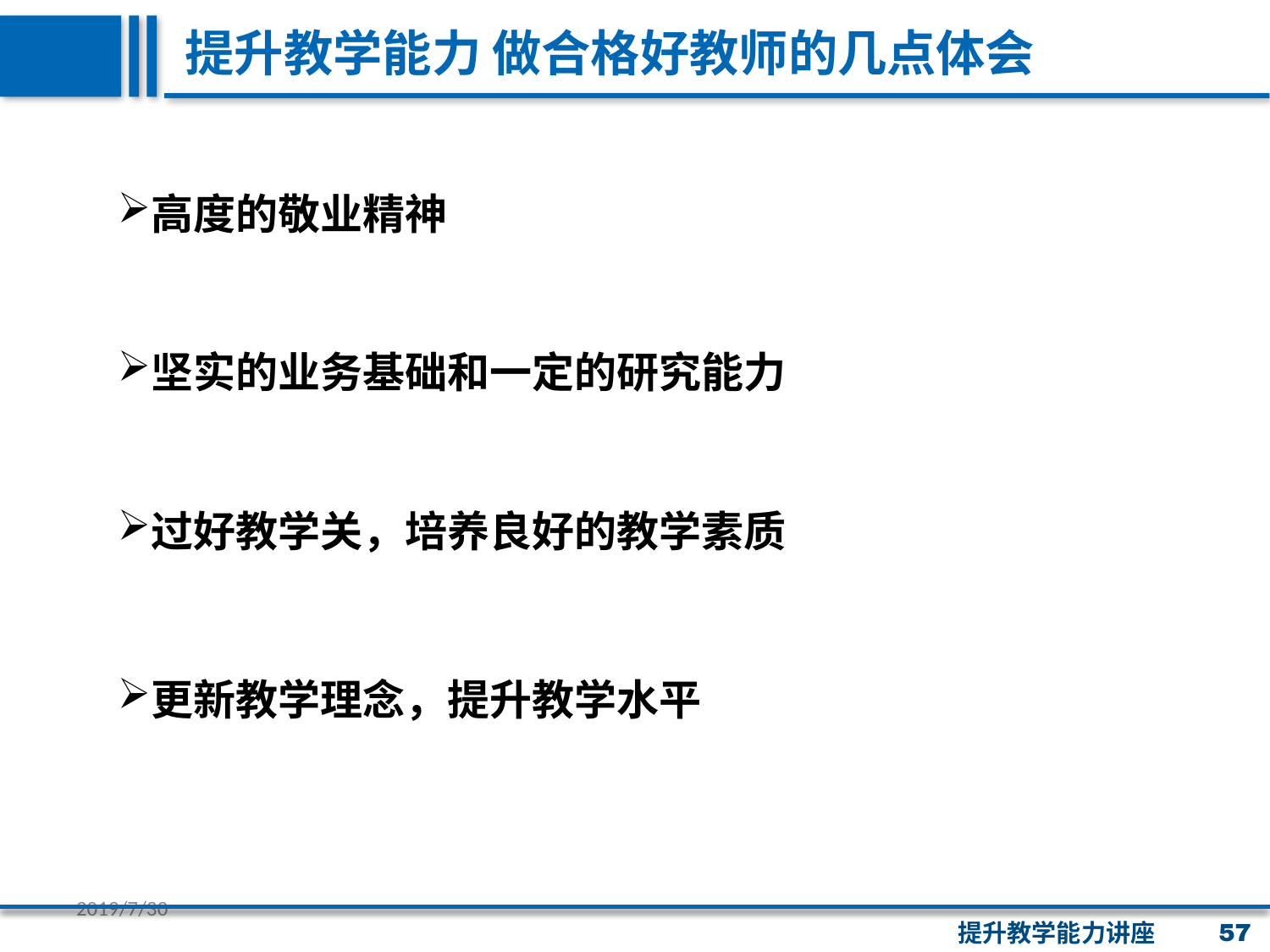

提升教学能力 做合格好教师的几点体会
高度的敬业精神
坚实的业务基础和一定的研究能力
过好教学关，培养良好的教学素质
更新教学理念，提升教学水平
57